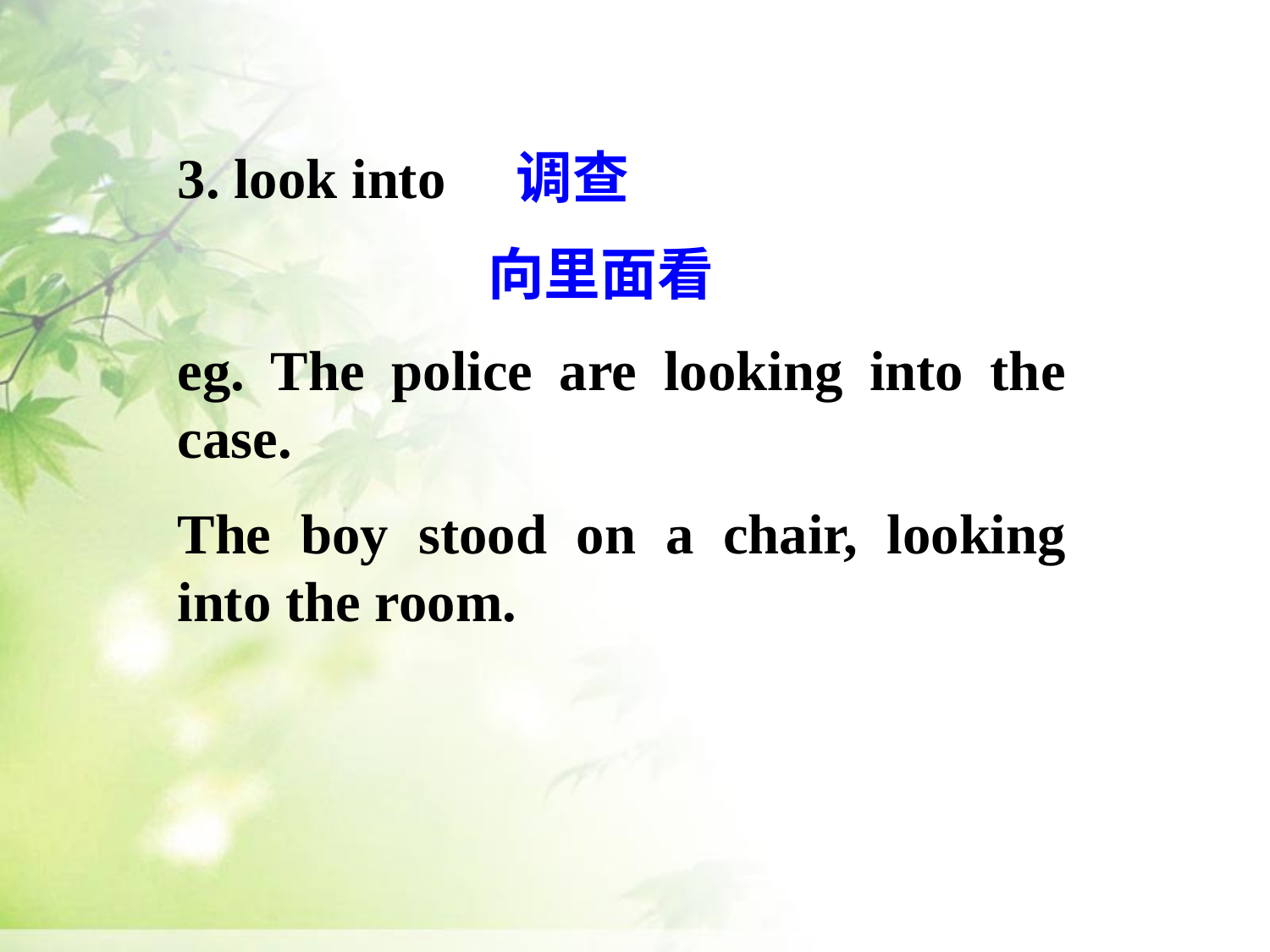

3. look into    调查
                       向里面看
eg. The police are looking into the case.
The boy stood on a chair, looking into the room.